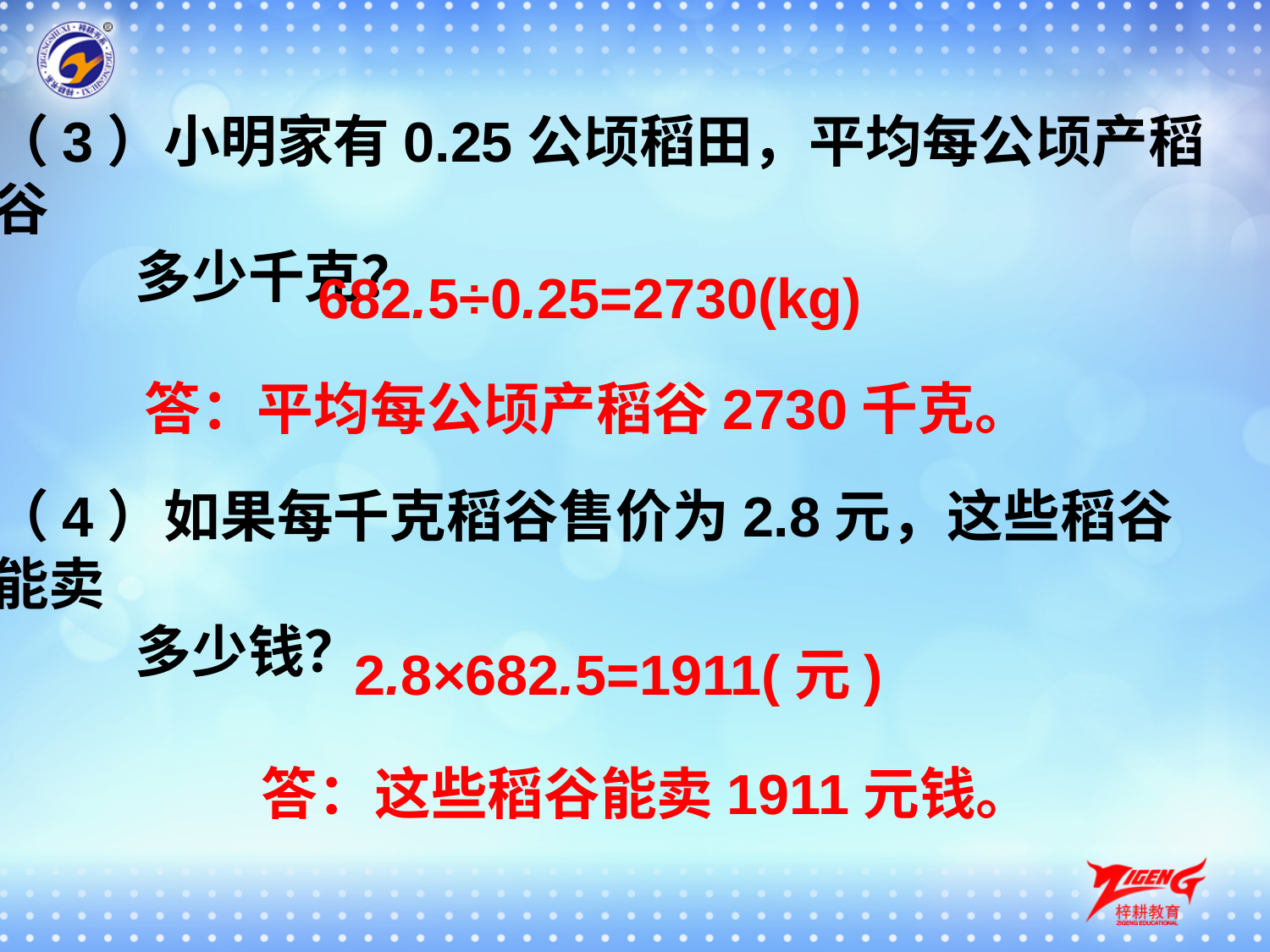

（3）小明家有0.25公顷稻田，平均每公顷产稻谷
          多少千克？
682.5÷0.25=2730(kg)
答：平均每公顷产稻谷2730千克。
（4）如果每千克稻谷售价为2.8元，这些稻谷能卖
          多少钱？
2.8×682.5=1911(元)
答：这些稻谷能卖1911元钱。